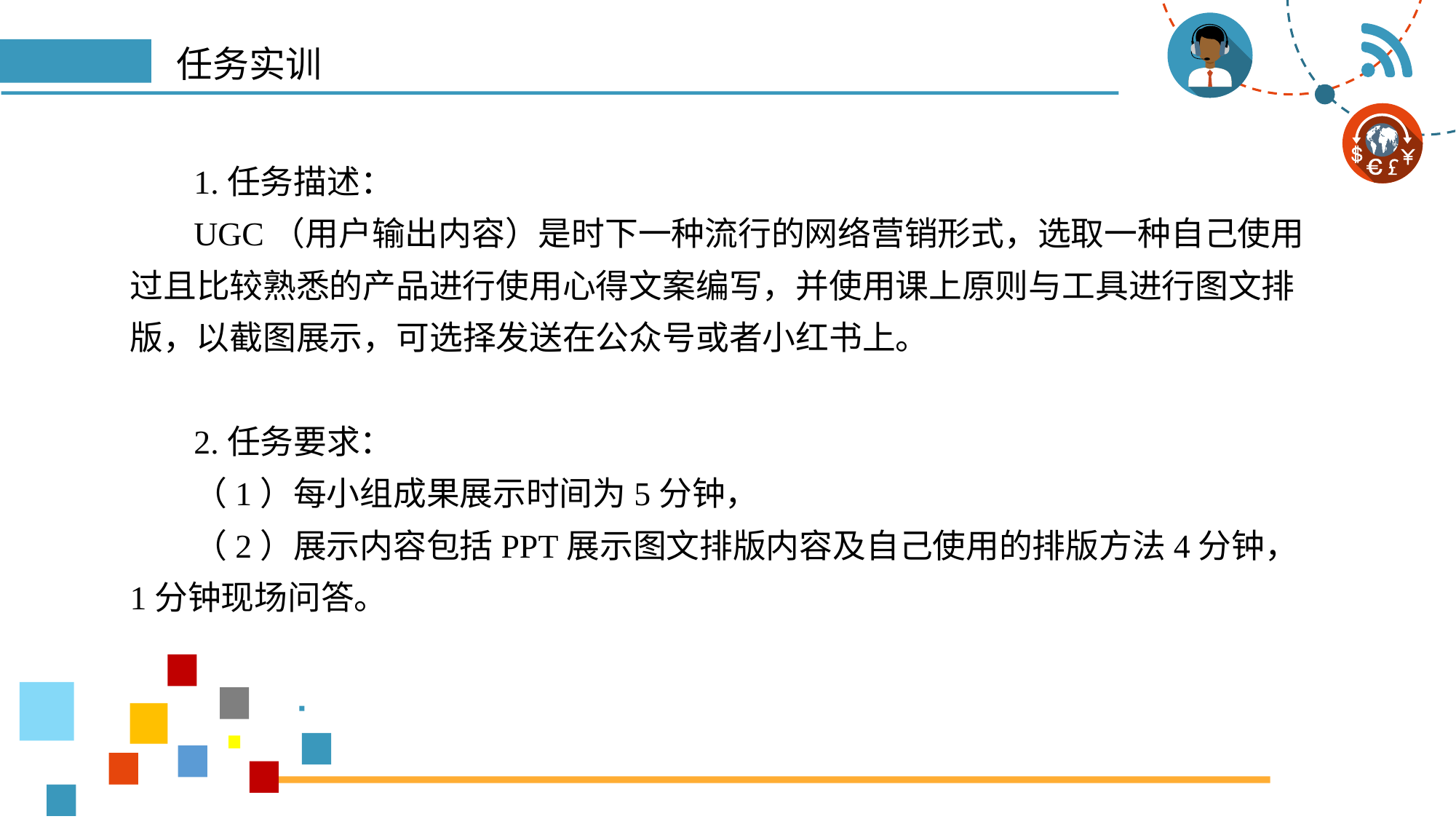

# 任务实训
1.任务描述：
UGC（用户输出内容）是时下一种流行的网络营销形式，选取一种自己使用过且比较熟悉的产品进行使用心得文案编写，并使用课上原则与工具进行图文排版，以截图展示，可选择发送在公众号或者小红书上。

2.任务要求：
（1）每小组成果展示时间为5分钟，
（2）展示内容包括PPT展示图文排版内容及自己使用的排版方法4分钟，1分钟现场问答。